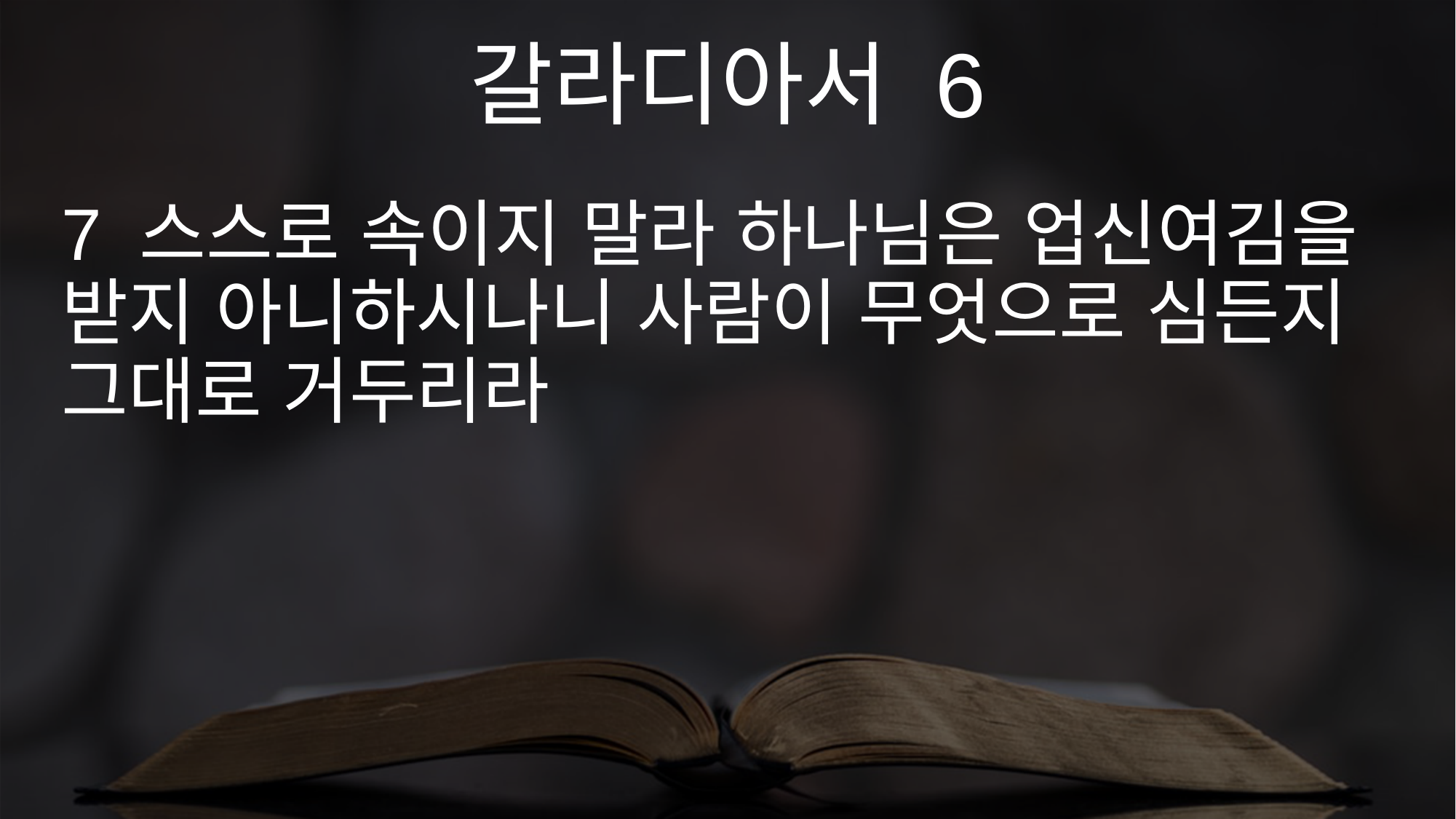

갈라디아서 6
7 스스로 속이지 말라 하나님은 업신여김을 받지 아니하시나니 사람이 무엇으로 심든지 그대로 거두리라